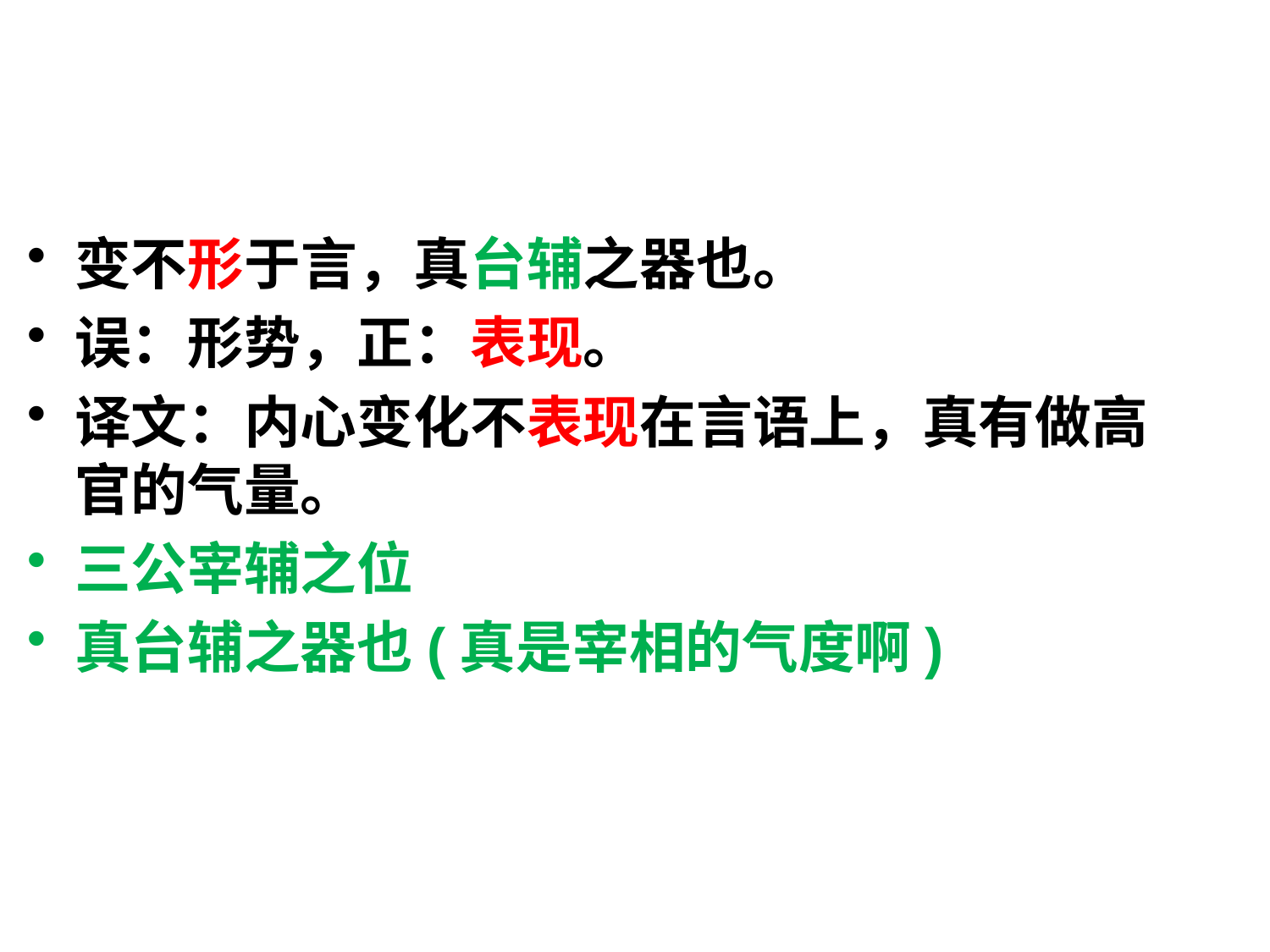

#
变不形于言，真台辅之器也。
误：形势，正：表现。
译文：内心变化不表现在言语上，真有做高官的气量。
三公宰辅之位
真台辅之器也(真是宰相的气度啊)